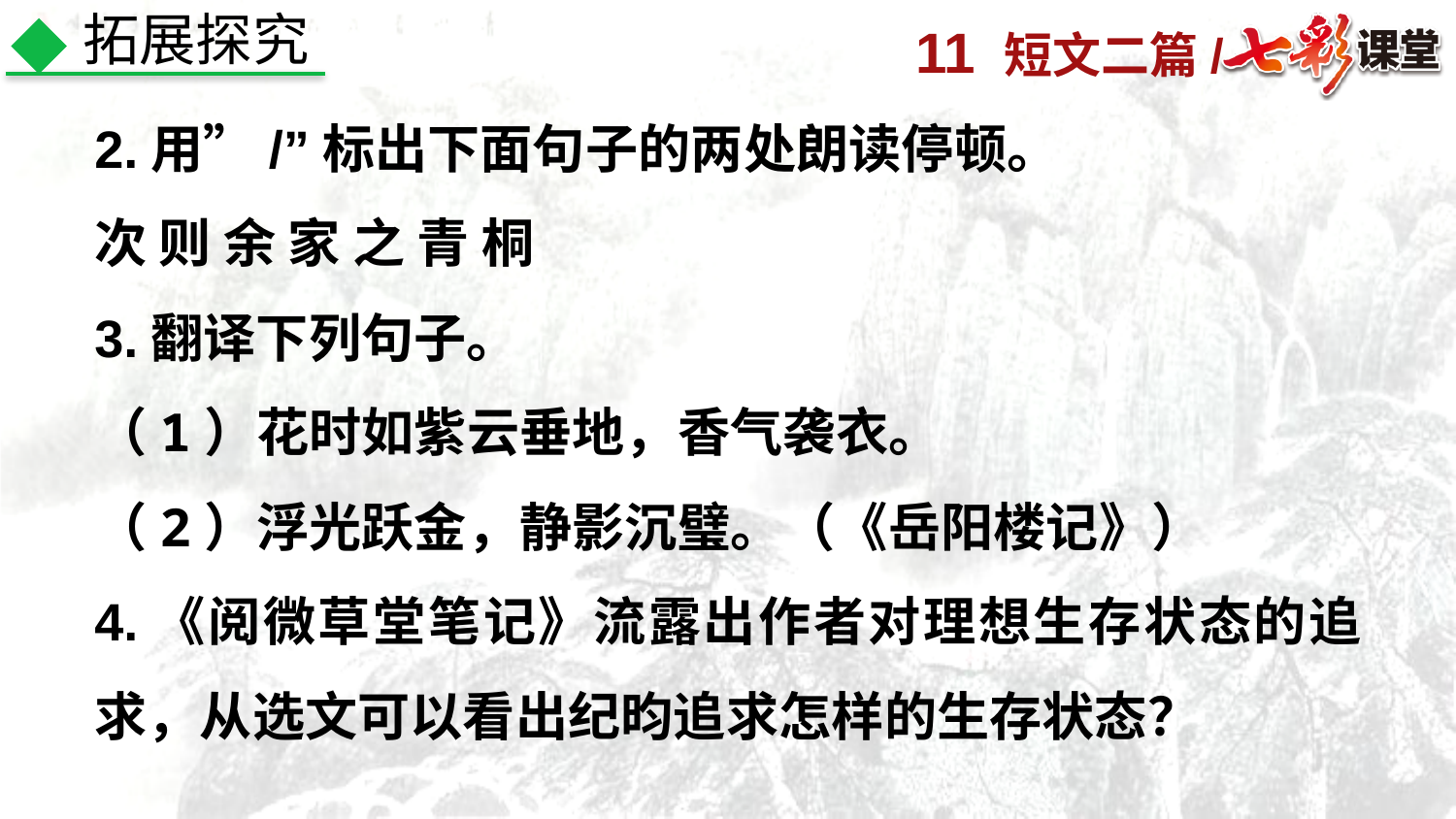

拓展探究

2.用”/”标出下面句子的两处朗读停顿。
次 则 余 家 之 青 桐
3.翻译下列句子。
（1）花时如紫云垂地，香气袭衣。
（2）浮光跃金，静影沉璧。（《岳阳楼记》）
4.《阅微草堂笔记》流露出作者对理想生存状态的追求，从选文可以看出纪昀追求怎样的生存状态？